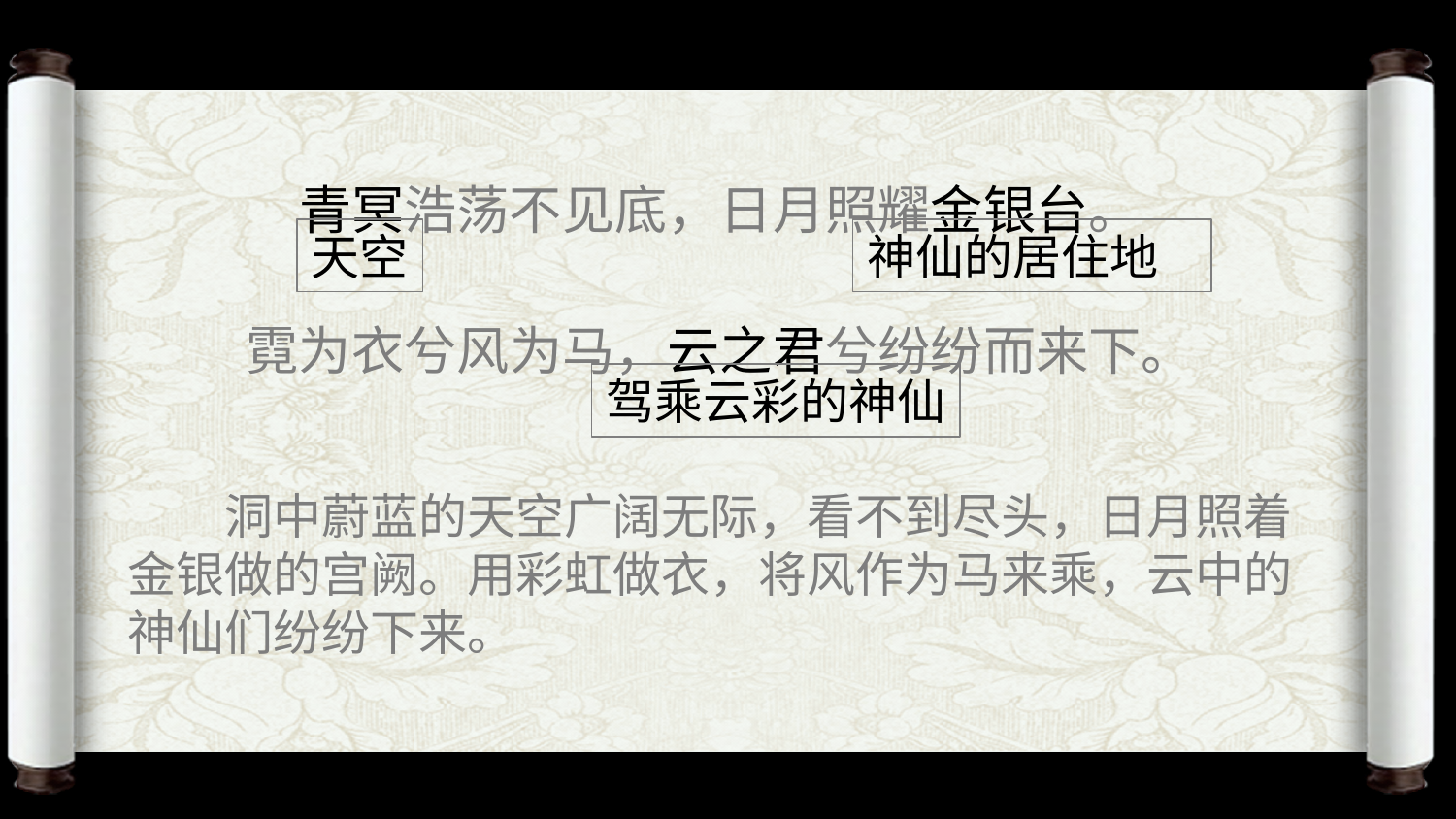

青冥浩荡不见底，日月照耀金银台。
霓为衣兮风为马，云之君兮纷纷而来下。
天空
神仙的居住地
驾乘云彩的神仙
洞中蔚蓝的天空广阔无际，看不到尽头，日月照着金银做的宫阙。用彩虹做衣，将风作为马来乘，云中的神仙们纷纷下来。